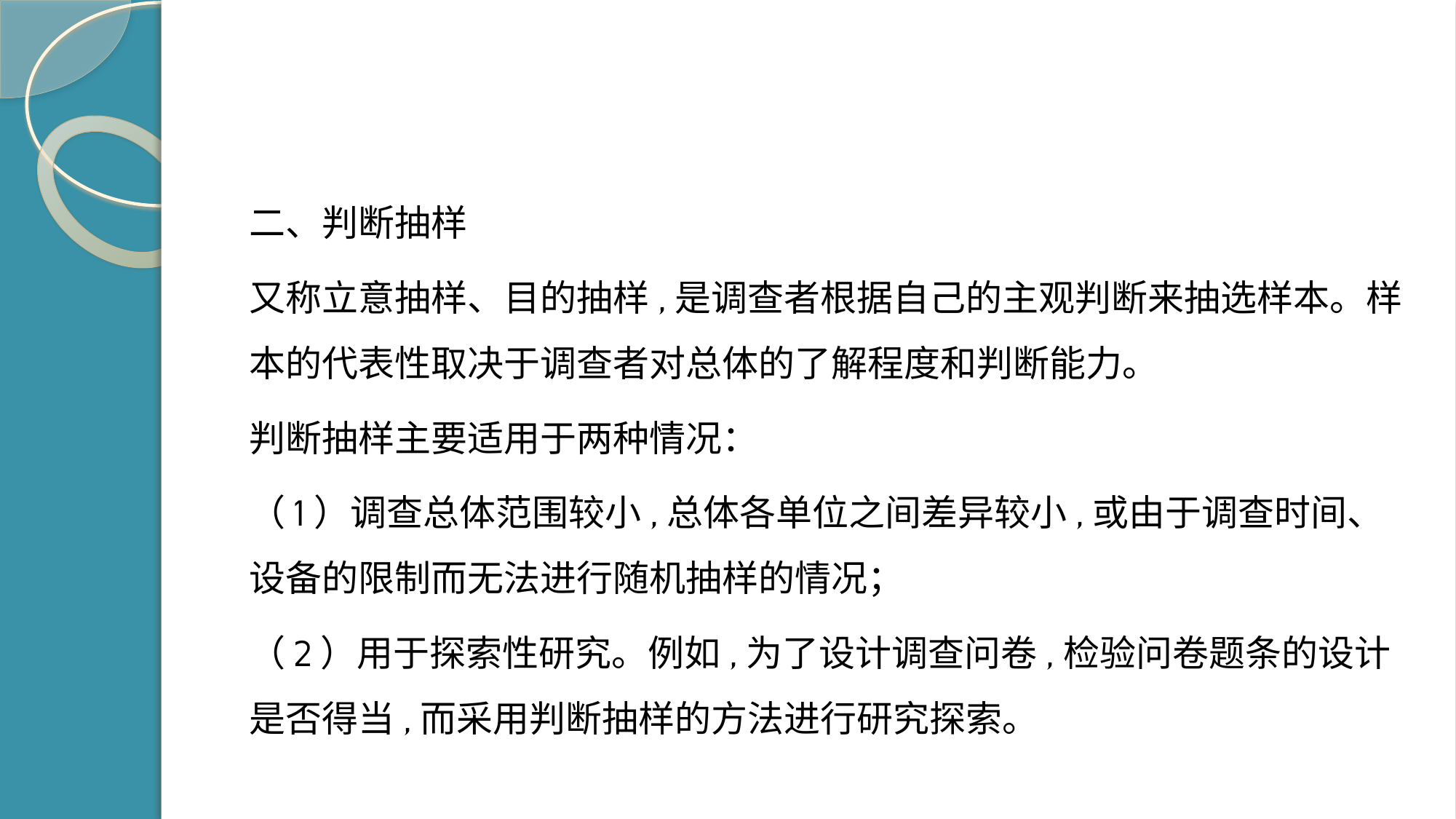

#
二、判断抽样
又称立意抽样、目的抽样,是调查者根据自己的主观判断来抽选样本。样本的代表性取决于调查者对总体的了解程度和判断能力。
判断抽样主要适用于两种情况：
（1）调查总体范围较小,总体各单位之间差异较小,或由于调查时间、设备的限制而无法进行随机抽样的情况；
（2）用于探索性研究。例如,为了设计调查问卷,检验问卷题条的设计是否得当,而采用判断抽样的方法进行研究探索。